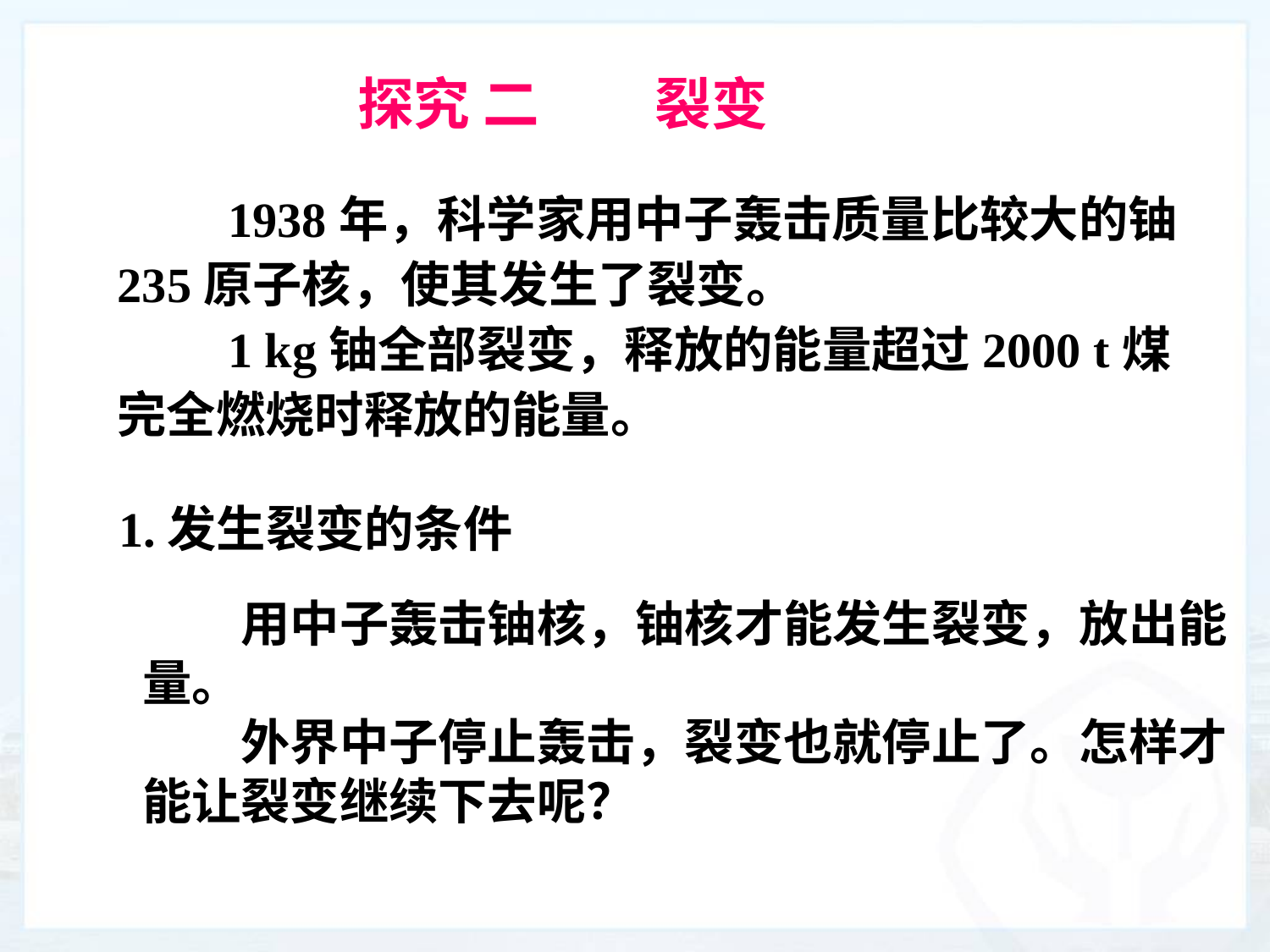

探究 二         裂变
         1938年，科学家用中子轰击质量比较大的铀235原子核，使其发生了裂变。
         1 kg铀全部裂变，释放的能量超过2000 t煤完全燃烧时释放的能量。
1.发生裂变的条件
　　用中子轰击铀核，铀核才能发生裂变，放出能量。
　　外界中子停止轰击，裂变也就停止了。怎样才能让裂变继续下去呢？